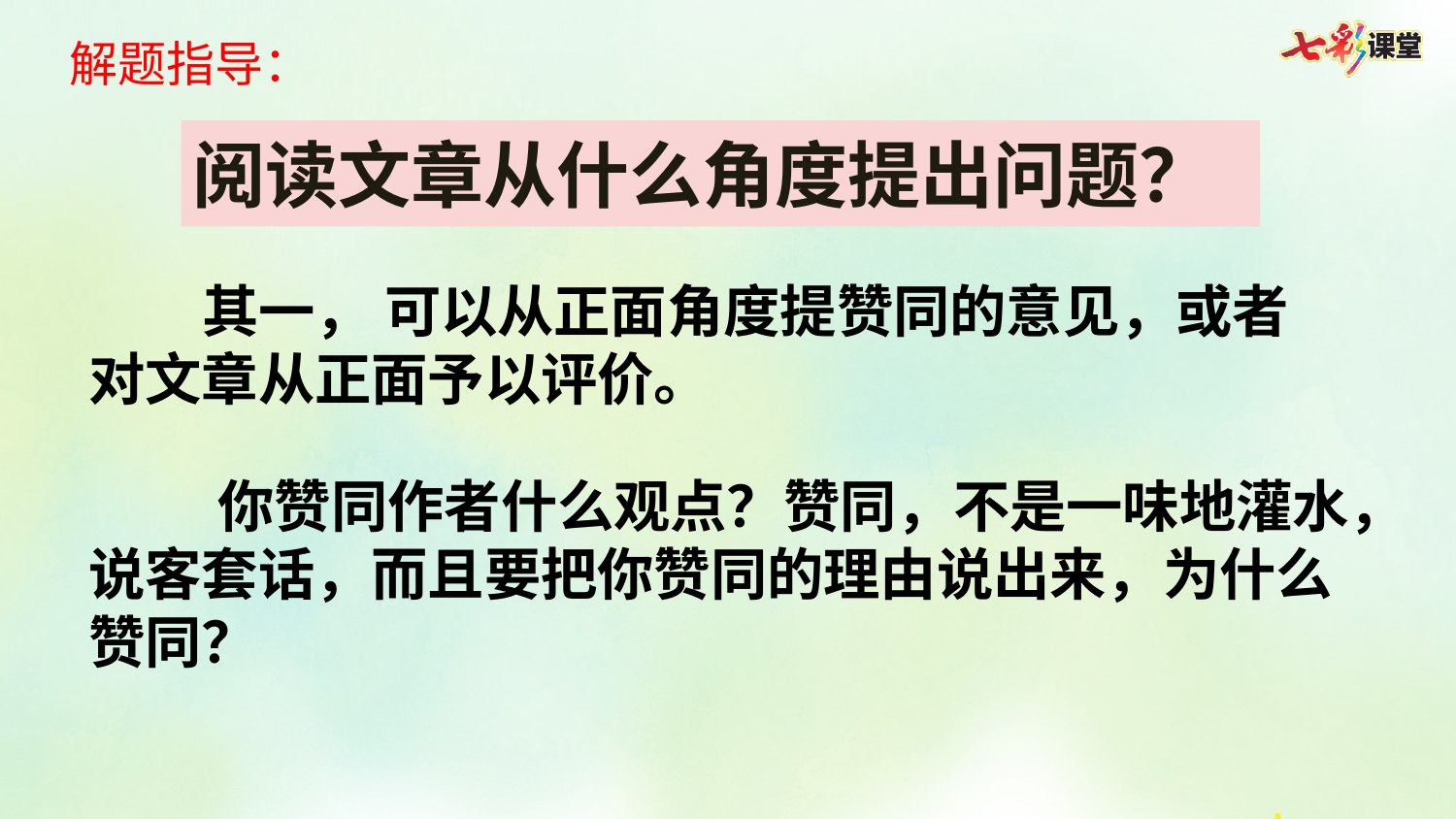

解题指导：
阅读文章从什么角度提出问题？
其一， 可以从正面角度提赞同的意见，或者对文章从正面予以评价。
你赞同作者什么观点？赞同，不是一味地灌水，说客套话，而且要把你赞同的理由说出来，为什么赞同？